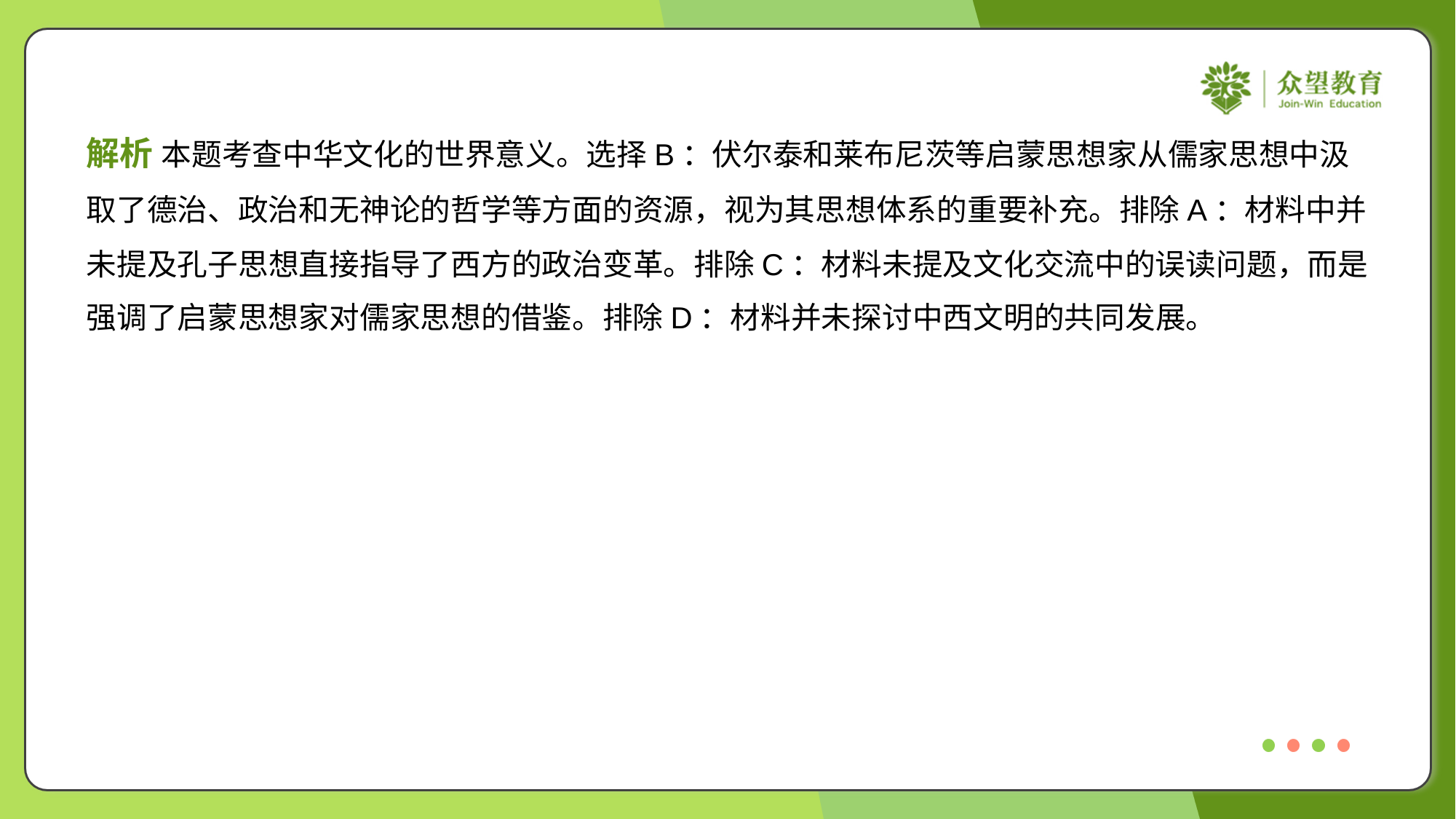

解析 本题考查中华文化的世界意义。选择B：伏尔泰和莱布尼茨等启蒙思想家从儒家思想中汲
取了德治、政治和无神论的哲学等方面的资源，视为其思想体系的重要补充。排除A：材料中并
未提及孔子思想直接指导了西方的政治变革。排除C：材料未提及文化交流中的误读问题，而是
强调了启蒙思想家对儒家思想的借鉴。排除D：材料并未探讨中西文明的共同发展。